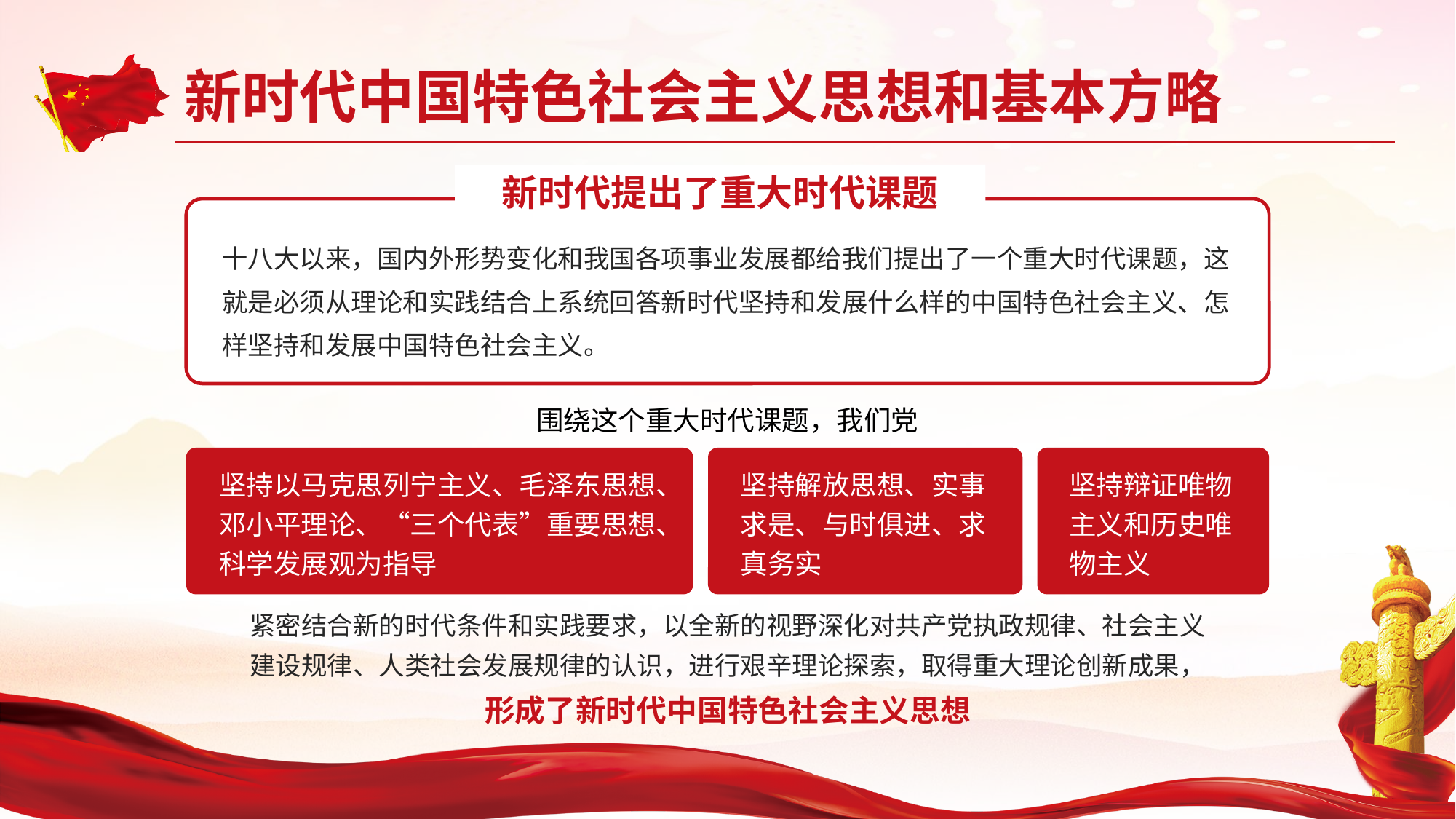

新时代提出了重大时代课题

十八大以来，国内外形势变化和我国各项事业发展都给我们提出了一个重大时代课题，这就是必须从理论和实践结合上系统回答新时代坚持和发展什么样的中国特色社会主义、怎样坚持和发展中国特色社会主义。
围绕这个重大时代课题，我们党

坚持以马克思列宁主义、毛泽东思想、邓小平理论、“三个代表”重要思想、科学发展观为指导

坚持解放思想、实事求是、与时俱进、求真务实

坚持辩证唯物主义和历史唯物主义
紧密结合新的时代条件和实践要求，以全新的视野深化对共产党执政规律、社会主义建设规律、人类社会发展规律的认识，进行艰辛理论探索，取得重大理论创新成果，形成了新时代中国特色社会主义思想